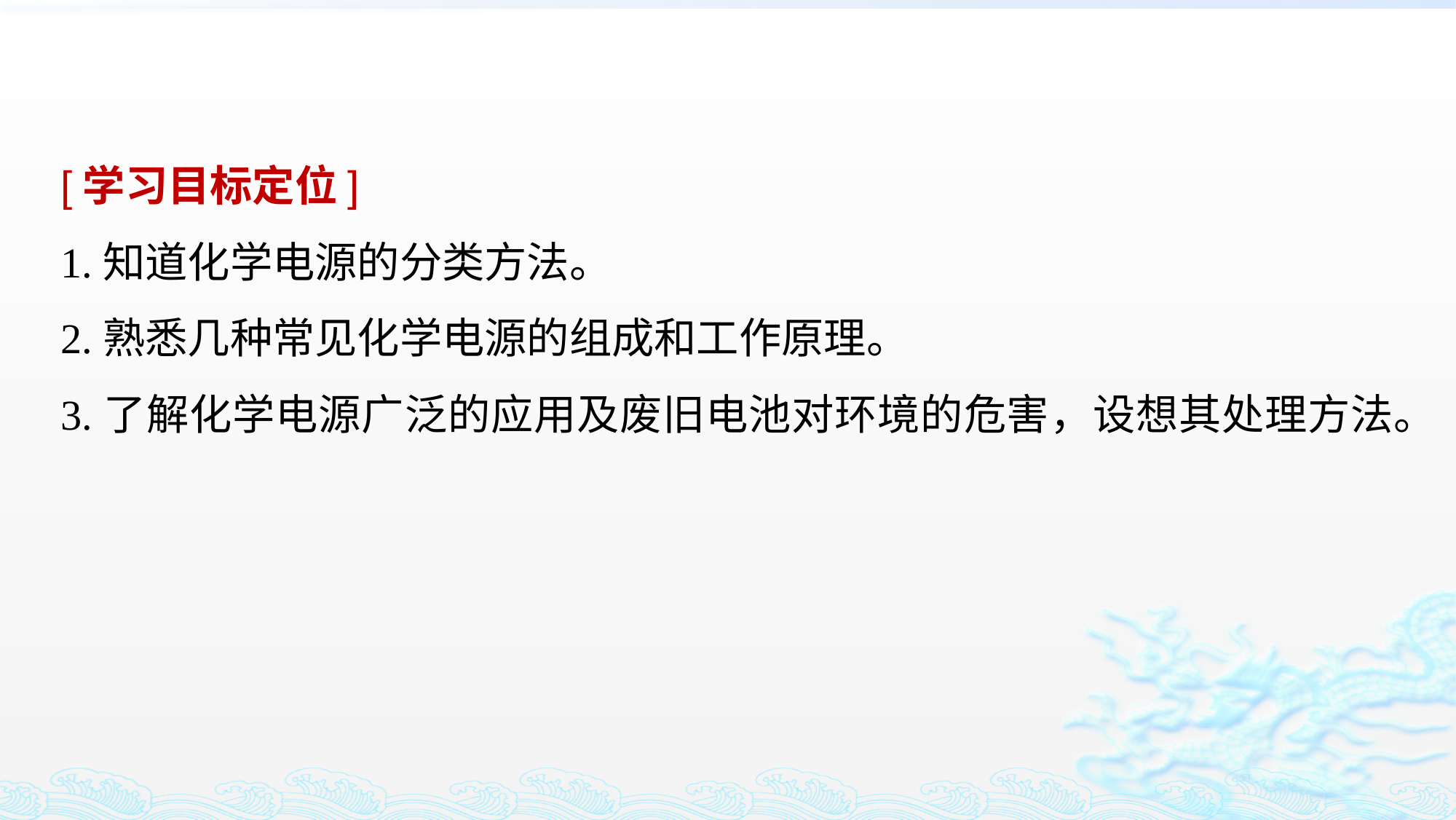

[学习目标定位]
1.知道化学电源的分类方法。
2.熟悉几种常见化学电源的组成和工作原理。
3.了解化学电源广泛的应用及废旧电池对环境的危害，设想其处理方法。